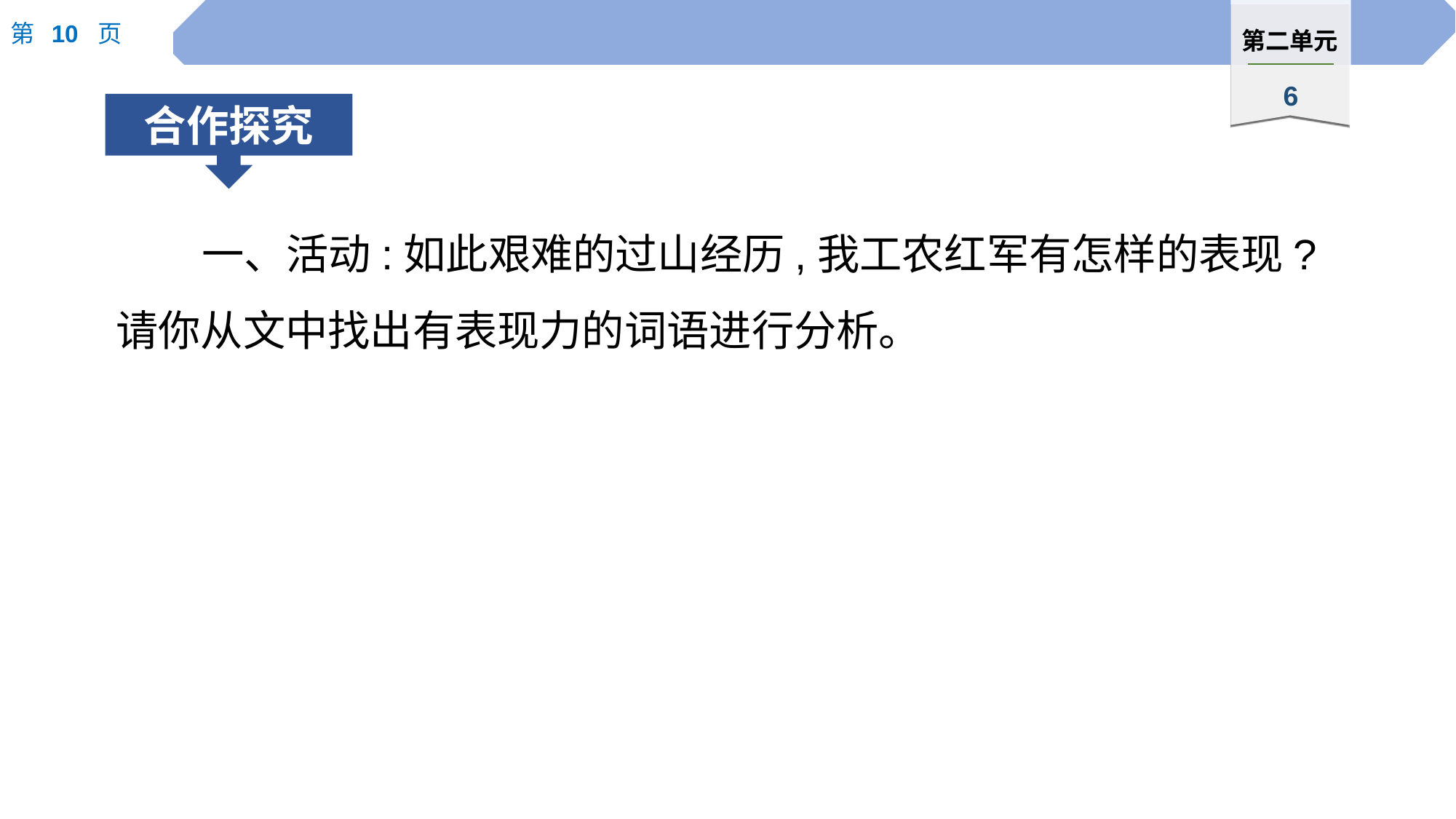

一、活动:如此艰难的过山经历,我工农红军有怎样的表现?请你从文中找出有表现力的词语进行分析。